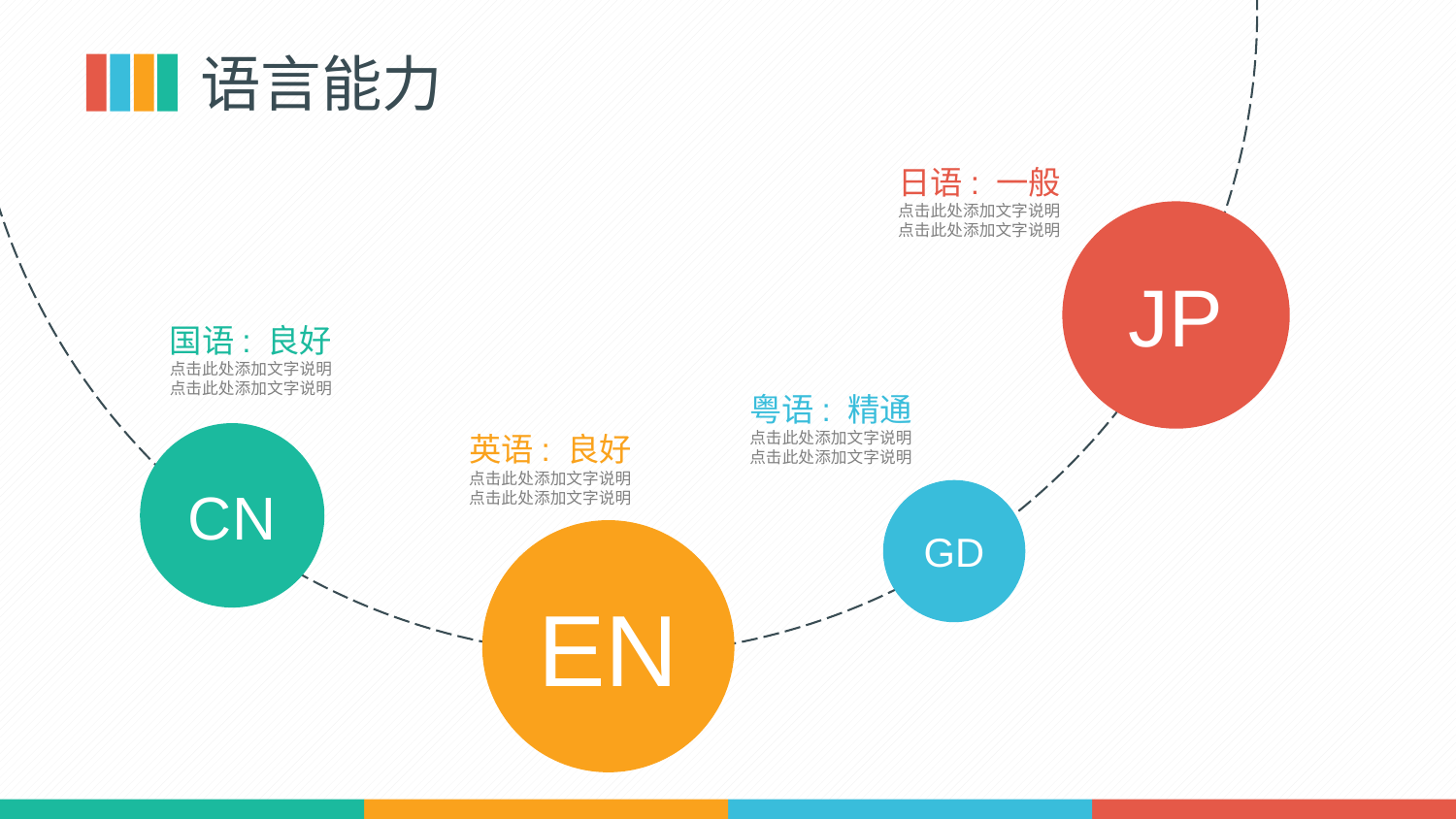

JP
CN
GD
EN
语言能力
日语: 一般
点击此处添加文字说明
点击此处添加文字说明
国语: 良好
点击此处添加文字说明
点击此处添加文字说明
粤语: 精通
点击此处添加文字说明
点击此处添加文字说明
英语: 良好
点击此处添加文字说明
点击此处添加文字说明